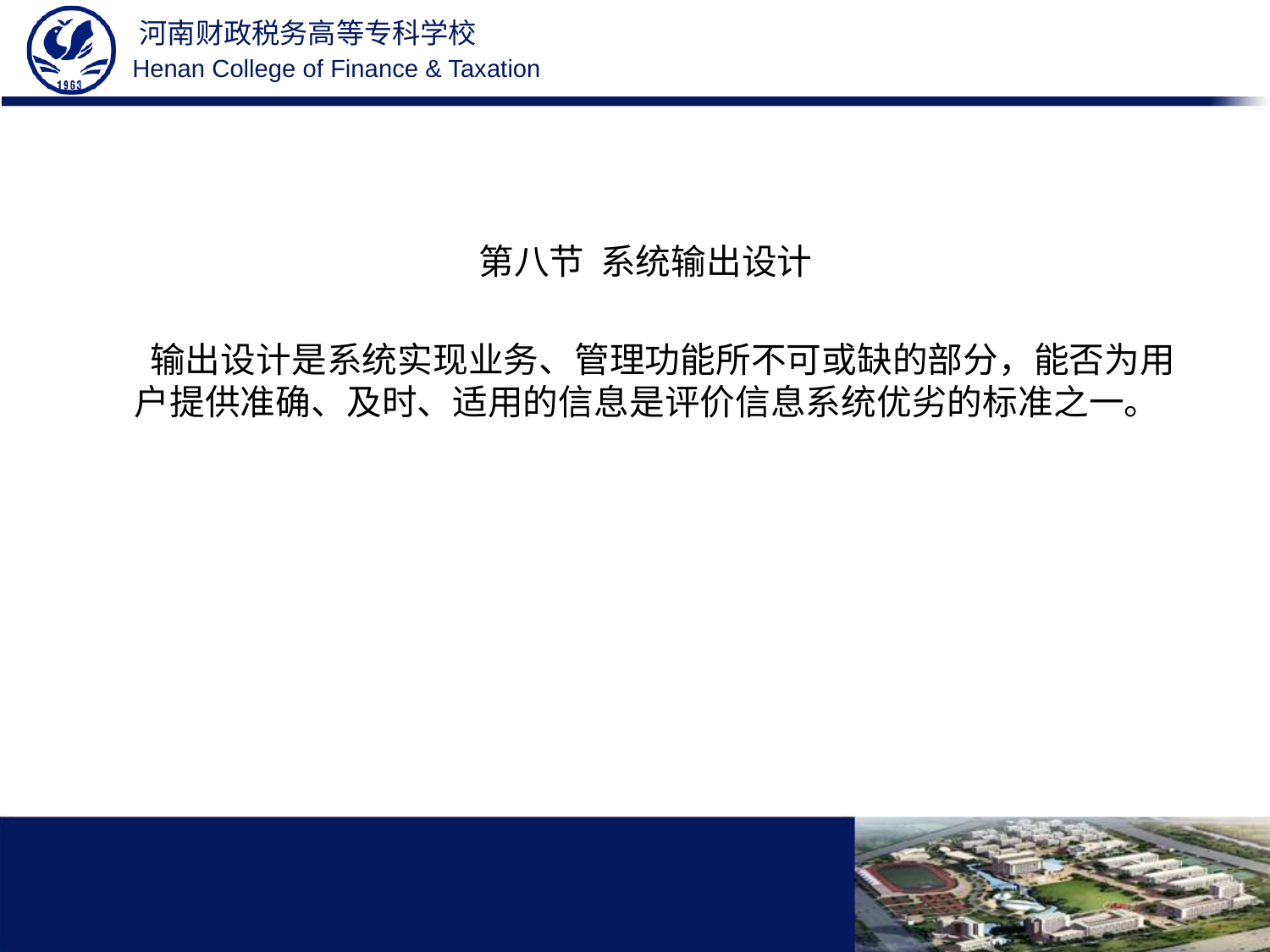

#
第八节  系统输出设计

       输出设计是系统实现业务、管理功能所不可或缺的部分，能否为用户提供准确、及时、适用的信息是评价信息系统优劣的标准之一。